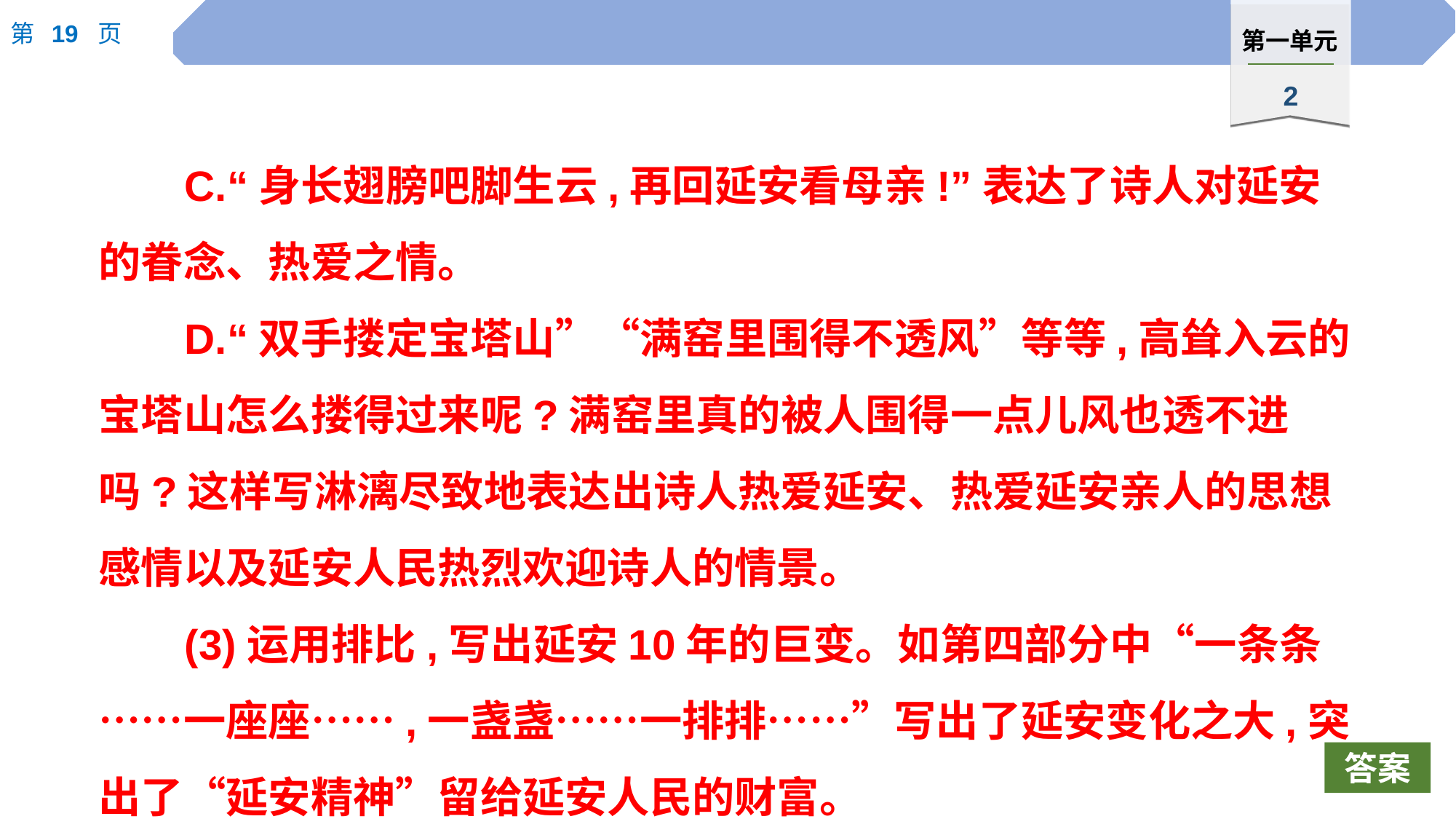

C.“身长翅膀吧脚生云,再回延安看母亲!”表达了诗人对延安的眷念、热爱之情。
D.“双手搂定宝塔山”“满窑里围得不透风”等等,高耸入云的宝塔山怎么搂得过来呢?满窑里真的被人围得一点儿风也透不进吗?这样写淋漓尽致地表达出诗人热爱延安、热爱延安亲人的思想感情以及延安人民热烈欢迎诗人的情景。
(3)运用排比,写出延安10年的巨变。如第四部分中“一条条……一座座……,一盏盏……一排排……”写出了延安变化之大,突出了“延安精神”留给延安人民的财富。
答案